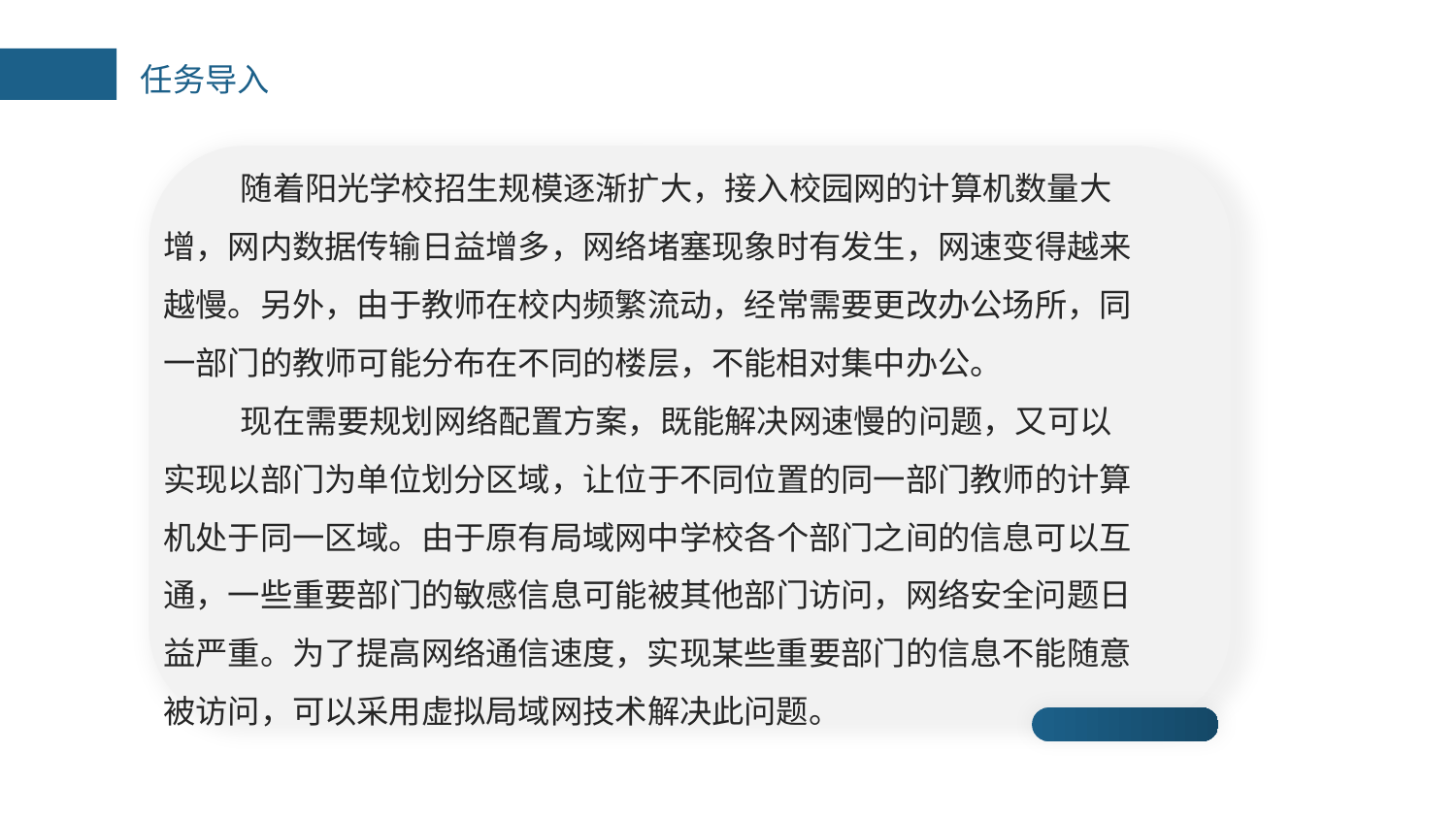

随着阳光学校招生规模逐渐扩大，接入校园网的计算机数量大增，网内数据传输日益增多，网络堵塞现象时有发生，网速变得越来越慢。另外，由于教师在校内频繁流动，经常需要更改办公场所，同一部门的教师可能分布在不同的楼层，不能相对集中办公。
现在需要规划网络配置方案，既能解决网速慢的问题，又可以实现以部门为单位划分区域，让位于不同位置的同一部门教师的计算机处于同一区域。由于原有局域网中学校各个部门之间的信息可以互通，一些重要部门的敏感信息可能被其他部门访问，网络安全问题日益严重。为了提高网络通信速度，实现某些重要部门的信息不能随意被访问，可以采用虚拟局域网技术解决此问题。